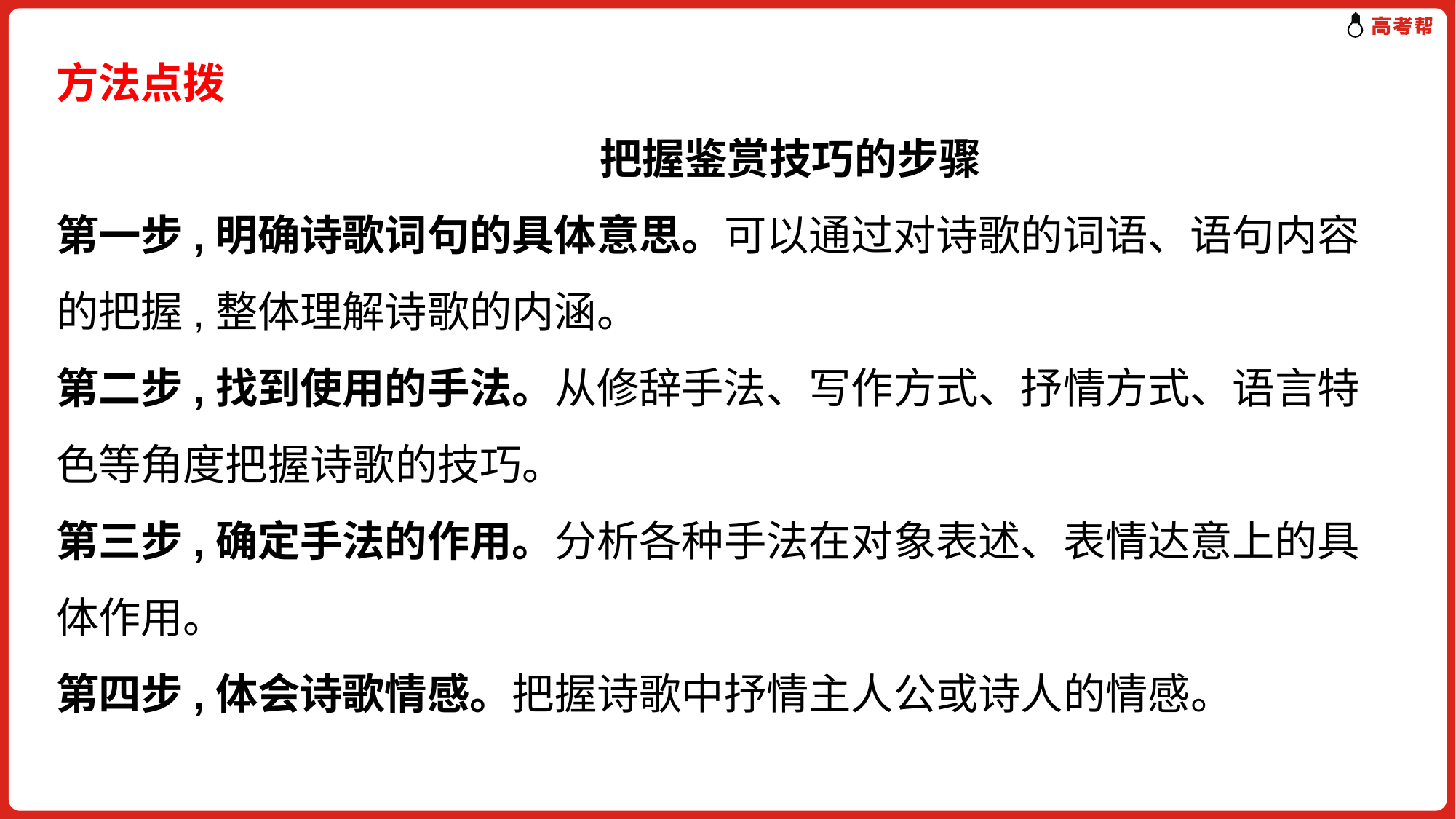

方法点拨
　　　把握鉴赏技巧的步骤
第一步,明确诗歌词句的具体意思。可以通过对诗歌的词语、语句内容的把握,整体理解诗歌的内涵。
第二步,找到使用的手法。从修辞手法、写作方式、抒情方式、语言特色等角度把握诗歌的技巧。
第三步,确定手法的作用。分析各种手法在对象表述、表情达意上的具体作用。
第四步,体会诗歌情感。把握诗歌中抒情主人公或诗人的情感。